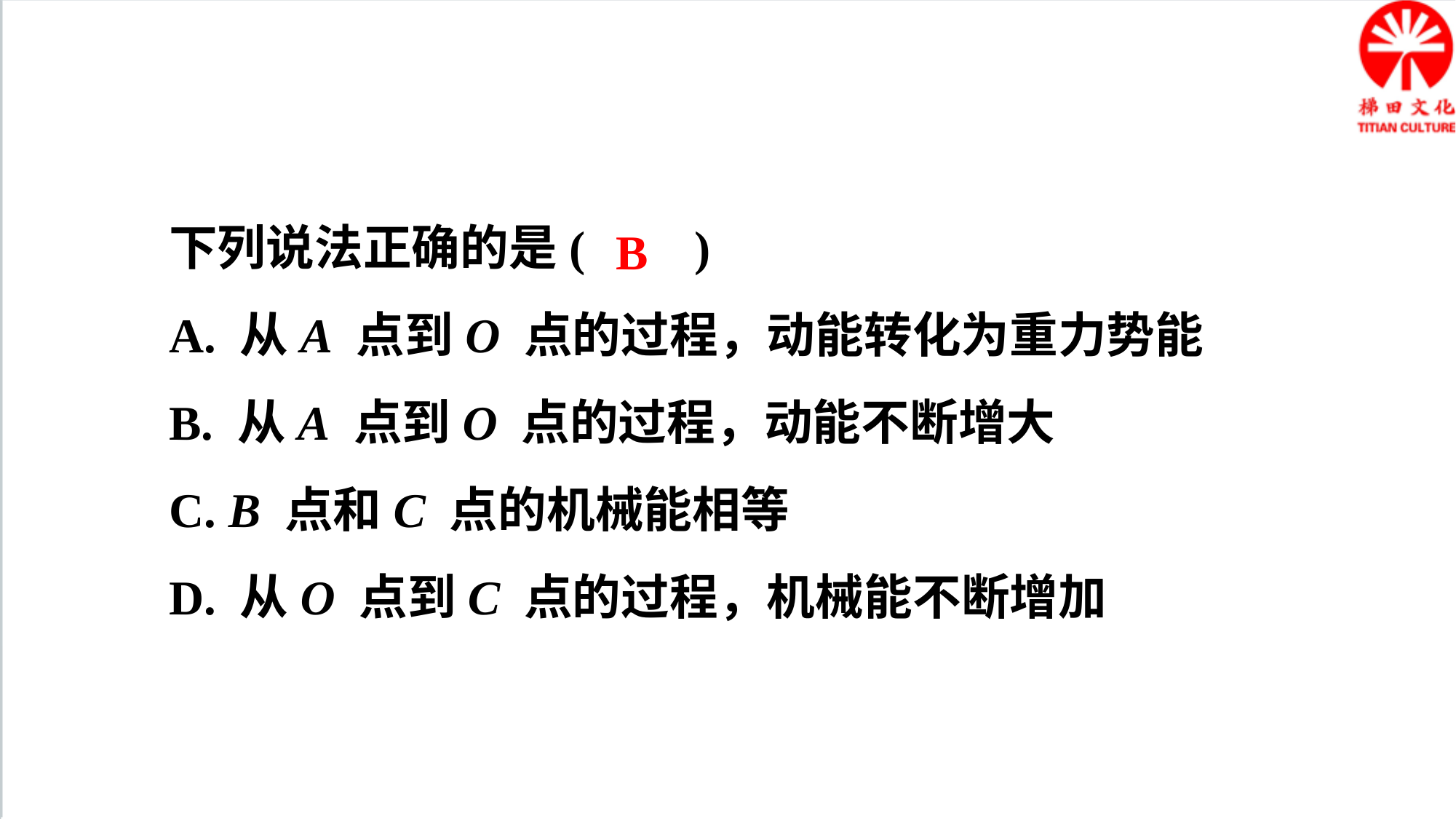

下列说法正确的是(         )
A. 从A 点到O 点的过程，动能转化为重力势能
B. 从A 点到O 点的过程，动能不断增大
C. B 点和C 点的机械能相等
D. 从O 点到C 点的过程，机械能不断增加
B